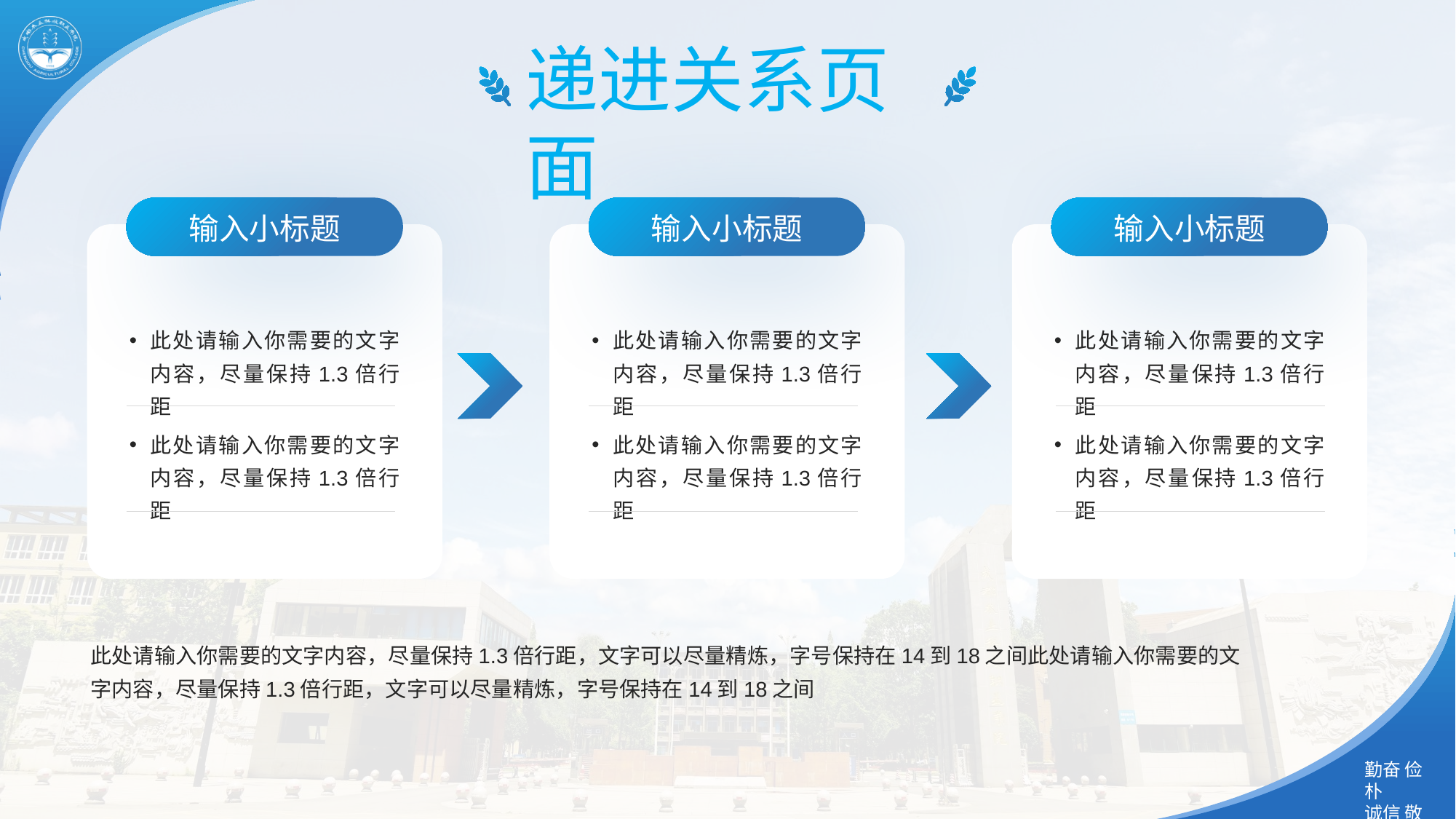

递进关系页面

输入小标题

此处请输入你需要的文字内容，尽量保持1.3倍行距
此处请输入你需要的文字内容，尽量保持1.3倍行距

输入小标题

此处请输入你需要的文字内容，尽量保持1.3倍行距
此处请输入你需要的文字内容，尽量保持1.3倍行距

输入小标题

此处请输入你需要的文字内容，尽量保持1.3倍行距
此处请输入你需要的文字内容，尽量保持1.3倍行距

此处请输入你需要的文字内容，尽量保持1.3倍行距，文字可以尽量精炼，字号保持在14到18之间此处请输入你需要的文字内容，尽量保持1.3倍行距，文字可以尽量精炼，字号保持在14到18之间